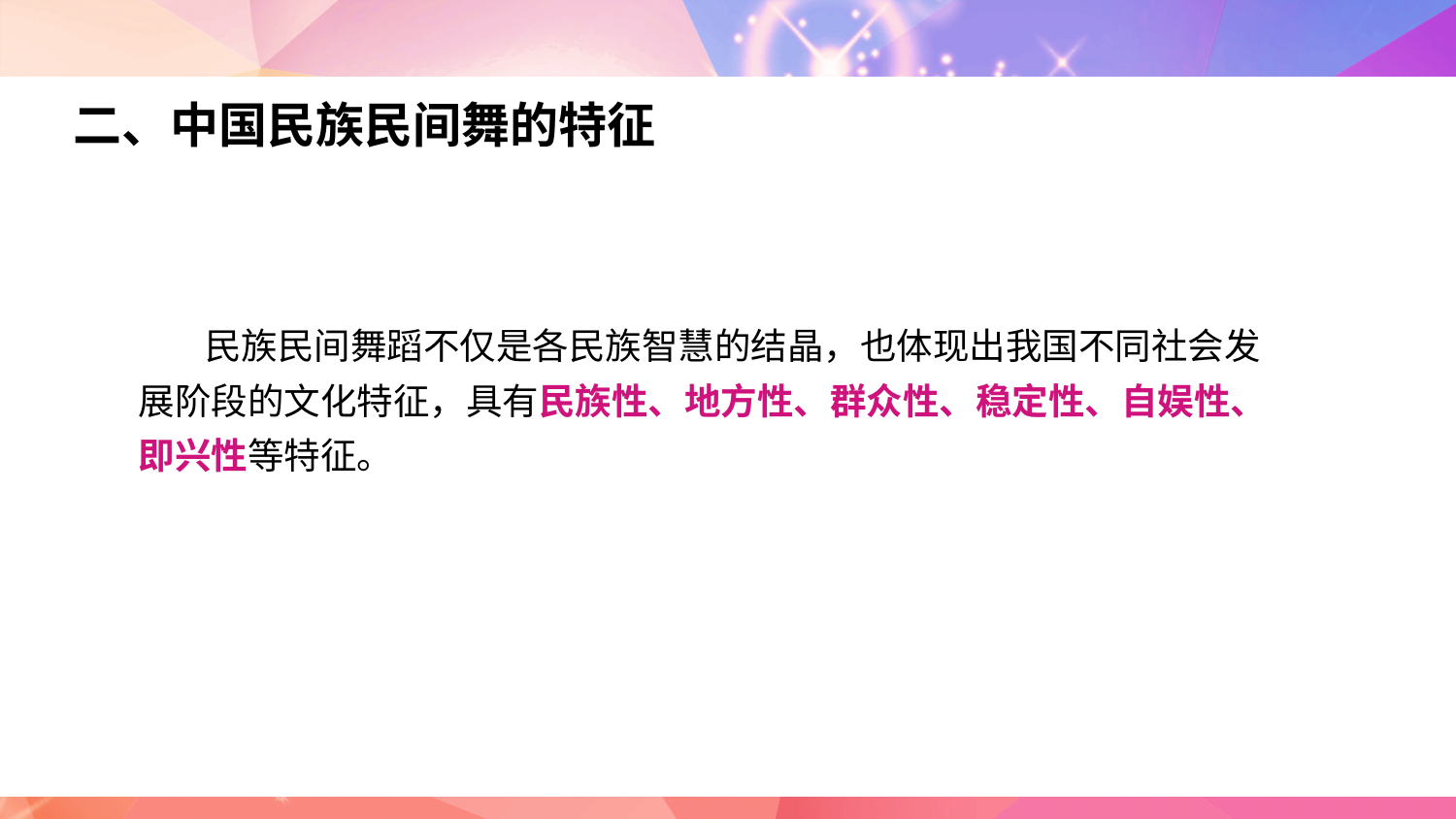

二、中国民族民间舞的特征
       民族民间舞蹈不仅是各民族智慧的结晶，也体现出我国不同社会发展阶段的文化特征，具有民族性、地方性、群众性、稳定性、自娱性、即兴性等特征。